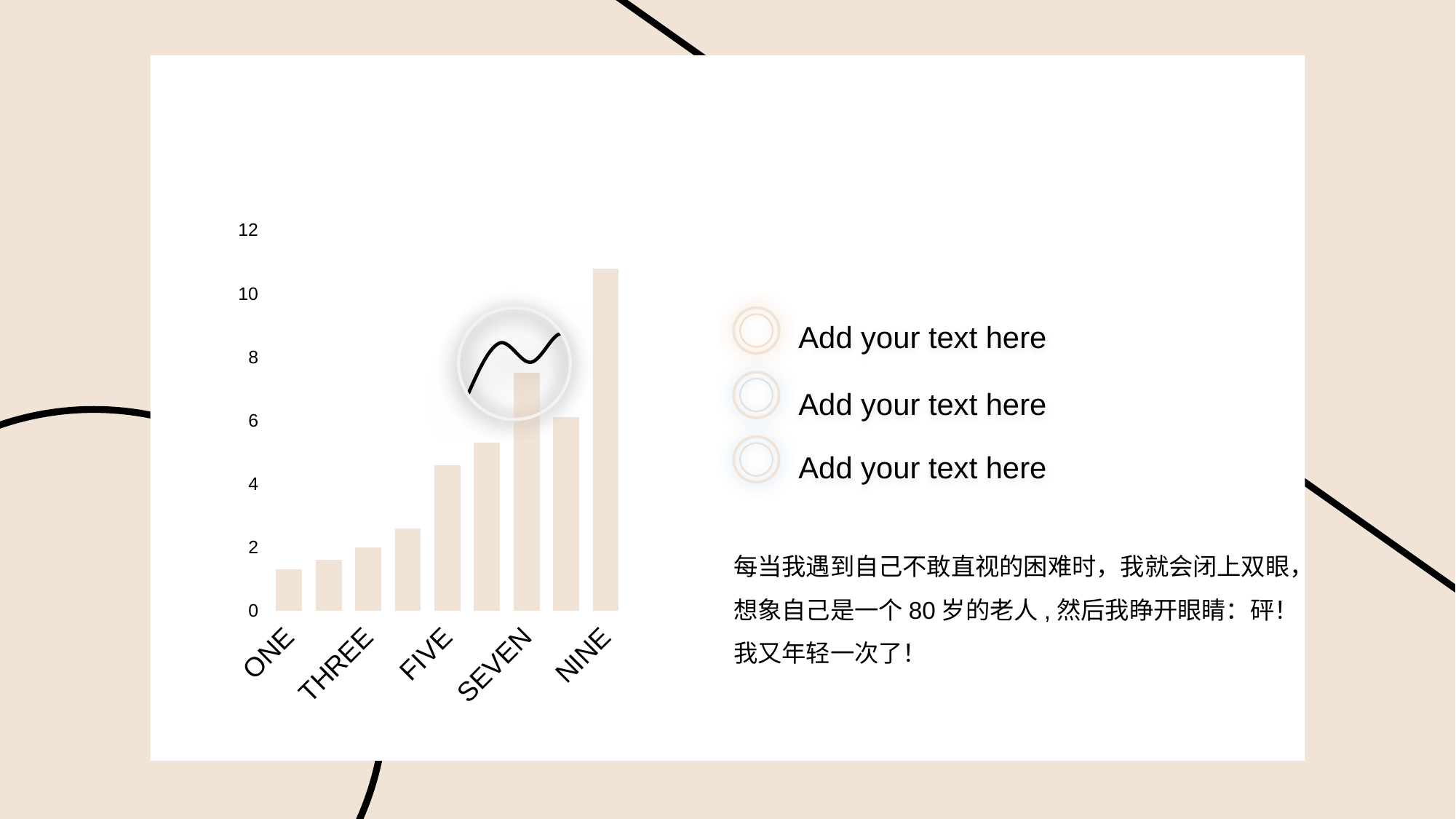

### Chart

| Category | 系列 1 |
|---|---|
| ONE | 1.3 |
| TWO  | 1.6 |
| THREE | 2.0 |
| FOUR | 2.6 |
| FIVE | 4.6 |
| SIX | 5.3 |
| SEVEN | 7.5 |
| EIGHT | 6.1 |
| NINE | 10.8 |
Add your text here

Add your text here

Add your text here

每当我遇到自己不敢直视的困难时，我就会闭上双眼，想象自己是一个80岁的老人,然后我睁开眼睛：砰！我又年轻一次了！